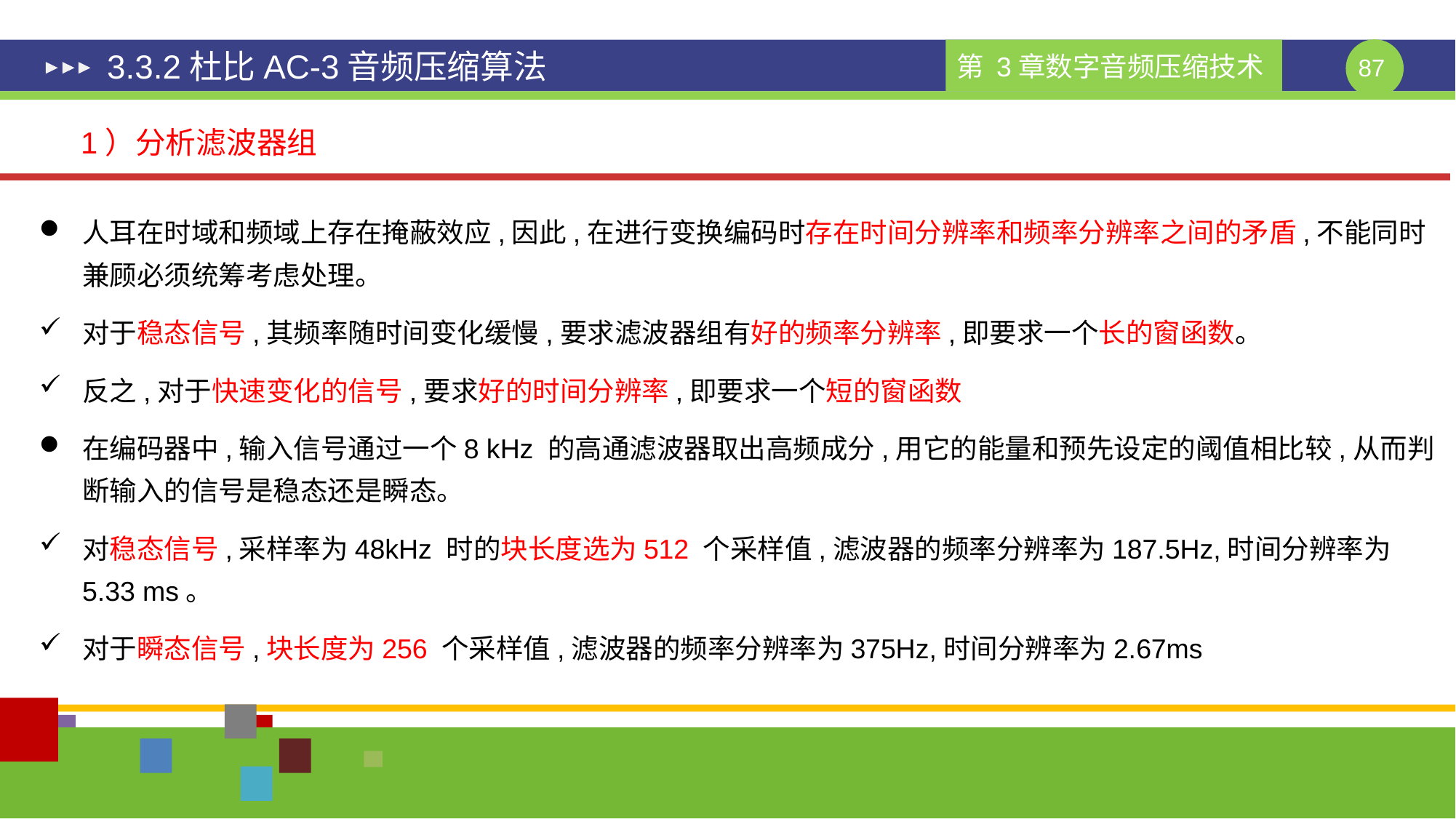

# 3.3.2杜比AC-3音频压缩算法
1）分析滤波器组

人耳在时域和频域上存在掩蔽效应,因此,在进行变换编码时存在时间分辨率和频率分辨率之间的矛盾,不能同时兼顾必须统筹考虑处理。
对于稳态信号,其频率随时间变化缓慢,要求滤波器组有好的频率分辨率,即要求一个长的窗函数。
反之,对于快速变化的信号,要求好的时间分辨率,即要求一个短的窗函数
在编码器中,输入信号通过一个8 kHz 的高通滤波器取出高频成分,用它的能量和预先设定的阈值相比较,从而判断输入的信号是稳态还是瞬态。
对稳态信号,采样率为48kHz 时的块长度选为512 个采样值,滤波器的频率分辨率为187.5Hz,时间分辨率为5.33 ms。
对于瞬态信号,块长度为256 个采样值,滤波器的频率分辨率为375Hz,时间分辨率为2.67ms